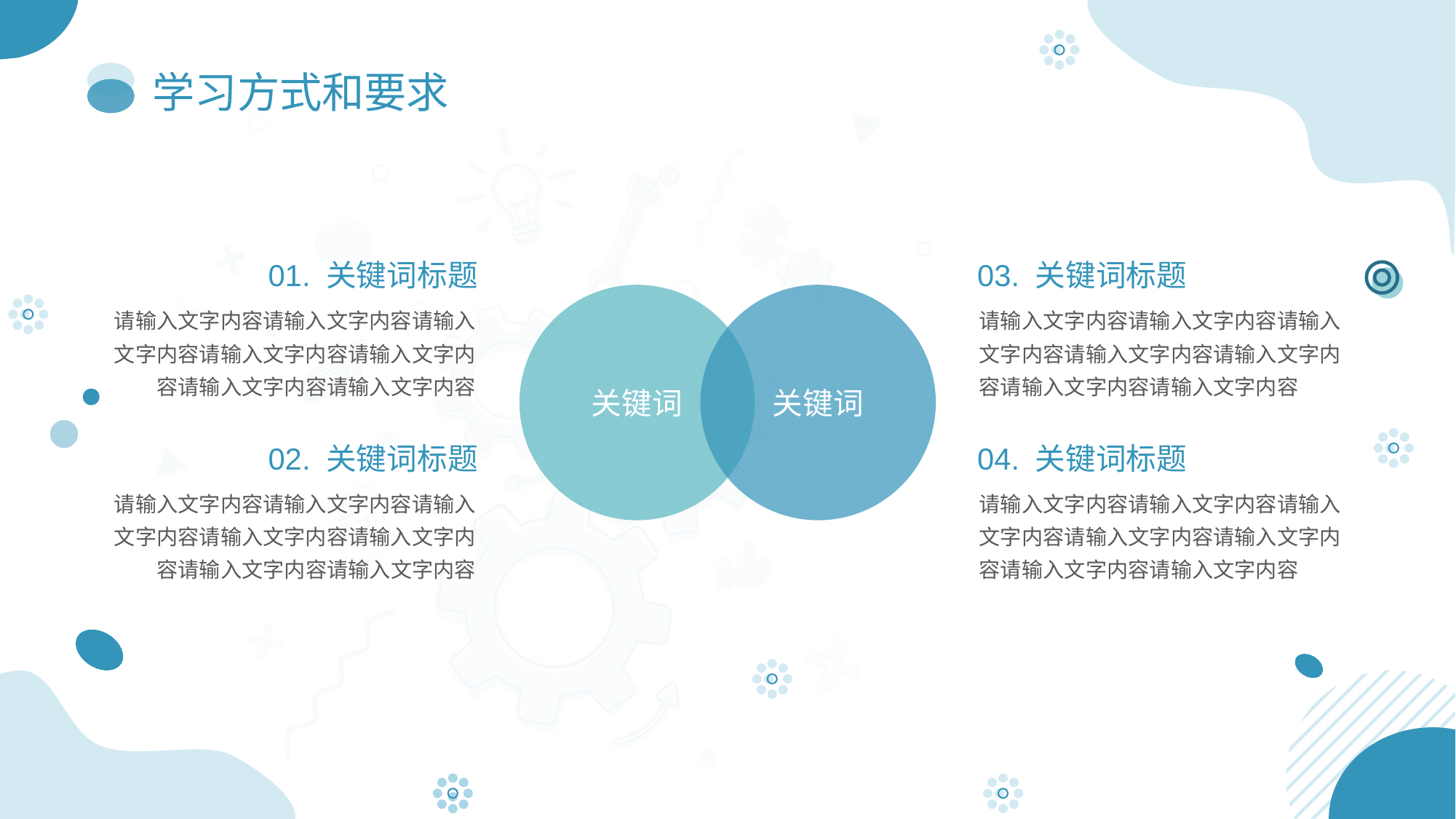

# 学习方式和要求
01. 关键词标题
请输入文字内容请输入文字内容请输入文字内容请输入文字内容请输入文字内容请输入文字内容请输入文字内容
03. 关键词标题
请输入文字内容请输入文字内容请输入文字内容请输入文字内容请输入文字内容请输入文字内容请输入文字内容

关键词

关键词
02. 关键词标题
请输入文字内容请输入文字内容请输入文字内容请输入文字内容请输入文字内容请输入文字内容请输入文字内容
04. 关键词标题
请输入文字内容请输入文字内容请输入文字内容请输入文字内容请输入文字内容请输入文字内容请输入文字内容